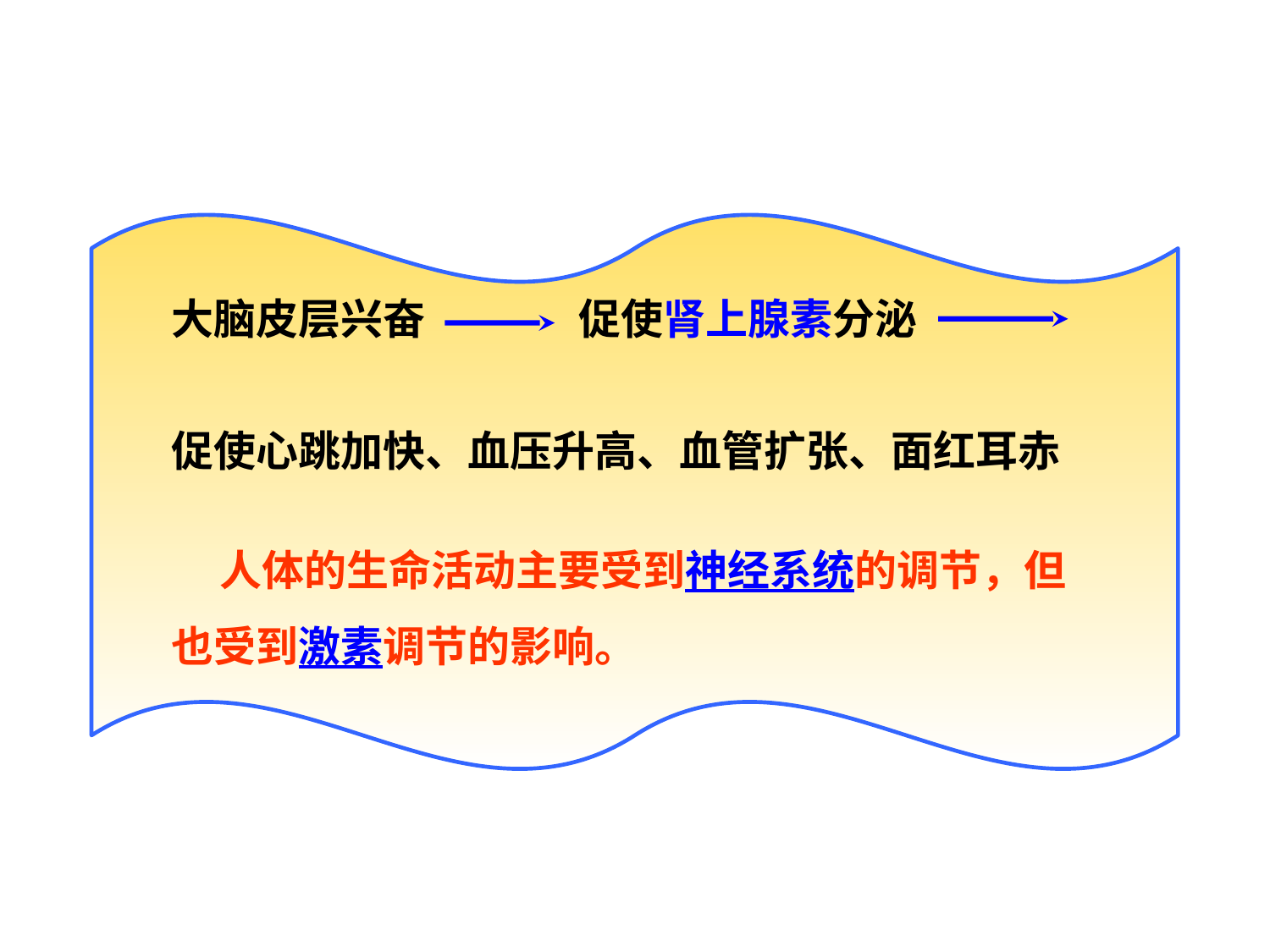

大脑皮层兴奋
促使肾上腺素分泌

促使心跳加快、血压升高、血管扩张、面红耳赤
    人体的生命活动主要受到神经系统的调节，但也受到激素调节的影响。